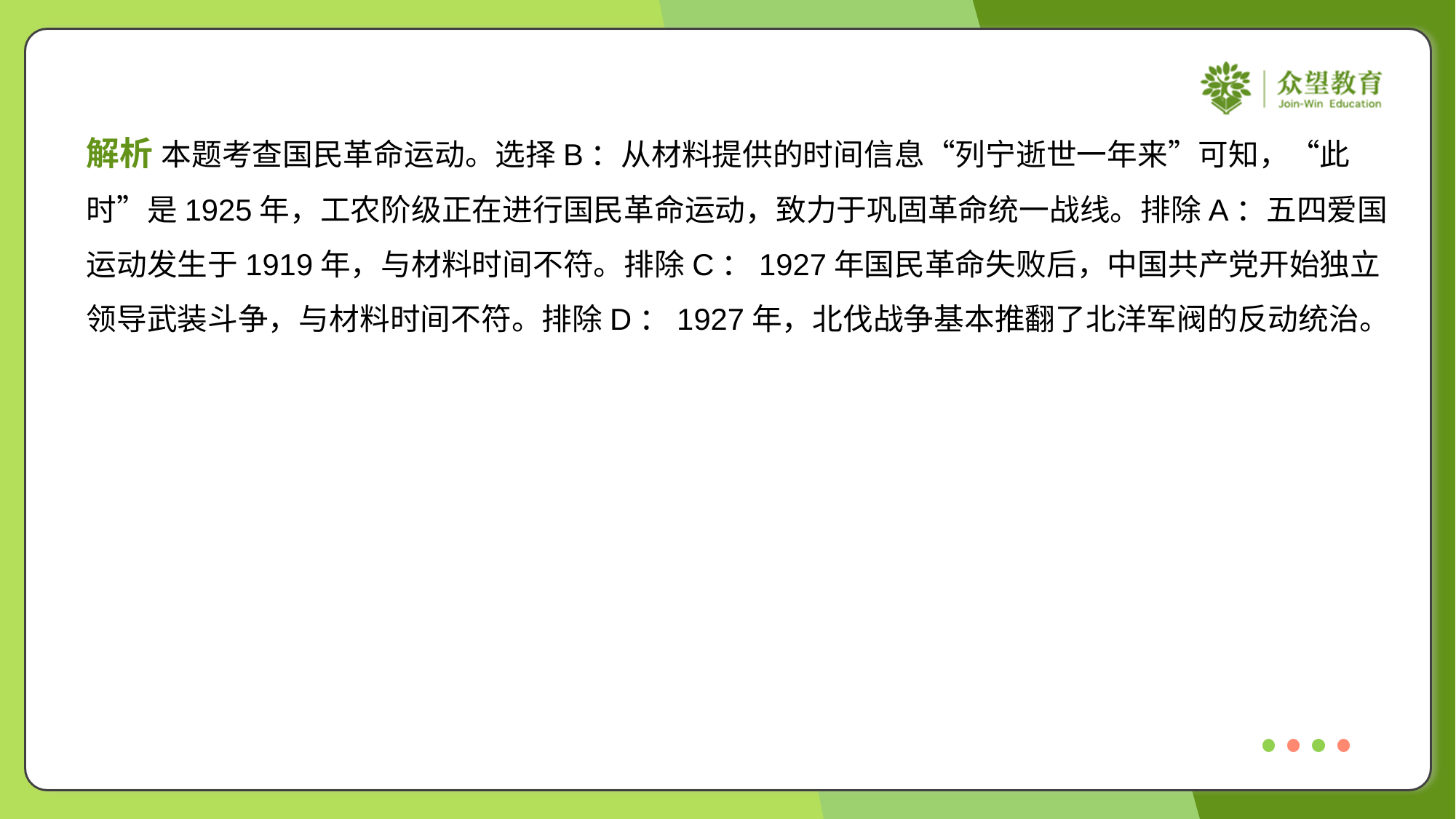

解析 本题考查国民革命运动。选择B：从材料提供的时间信息“列宁逝世一年来”可知，“此
时”是1925年，工农阶级正在进行国民革命运动，致力于巩固革命统一战线。排除A：五四爱国
运动发生于1919年，与材料时间不符。排除C：1927年国民革命失败后，中国共产党开始独立
领导武装斗争，与材料时间不符。排除D：1927年，北伐战争基本推翻了北洋军阀的反动统治。